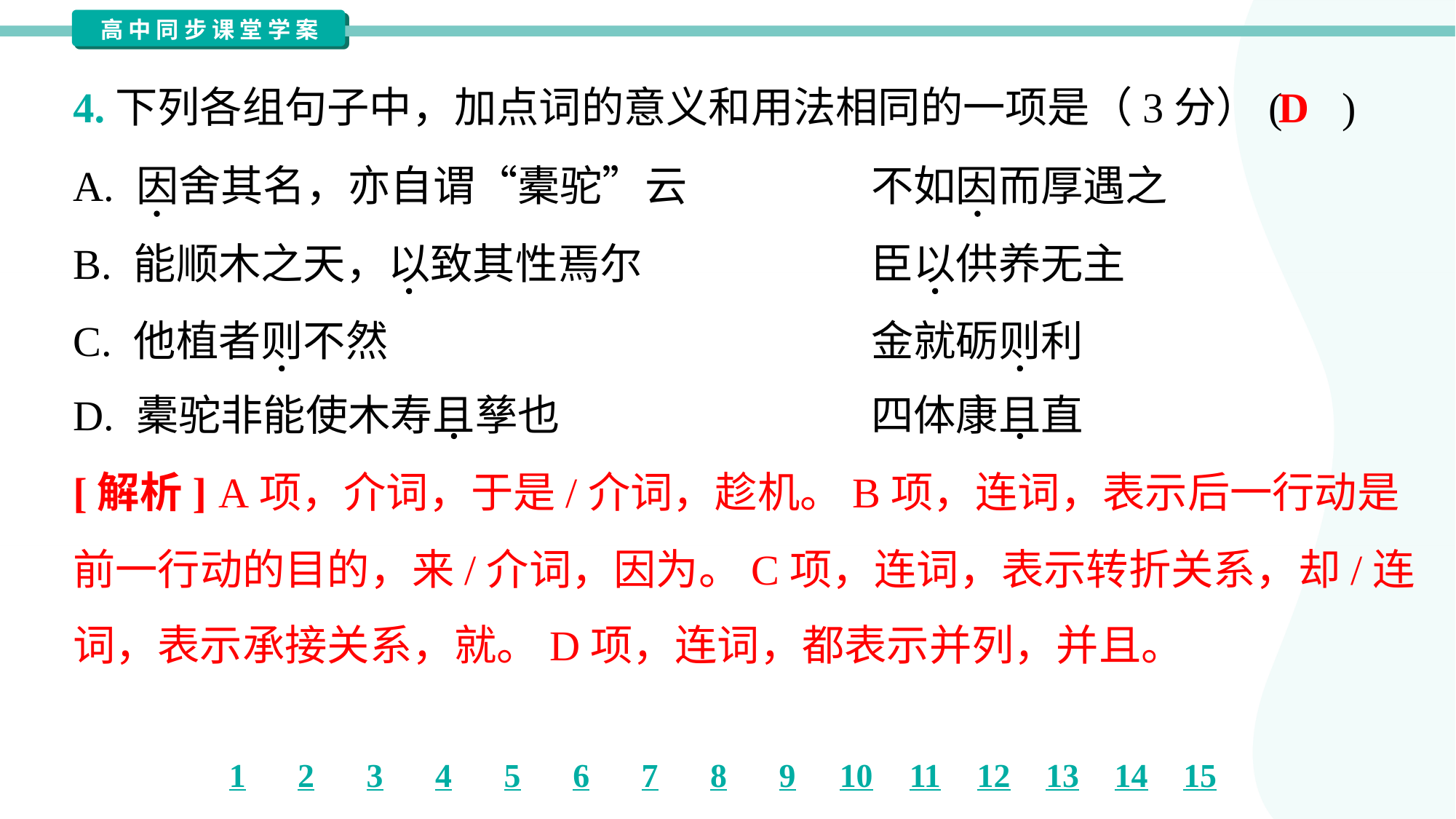

D
4.下列各组句子中，加点词的意义和用法相同的一项是（3分）(     )
A. 因舍其名，亦自谓“橐驼”云	不如因而厚遇之
B. 能顺木之天，以致其性焉尔	臣以供养无主
C. 他植者则不然	金就砺则利
D. 橐驼非能使木寿且孳也	四体康且直

[解析] A项，介词，于是/介词，趁机。B项，连词，表示后一行动是
前一行动的目的，来/介词，因为。C项，连词，表示转折关系，却/连
词，表示承接关系，就。D项，连词，都表示并列，并且。